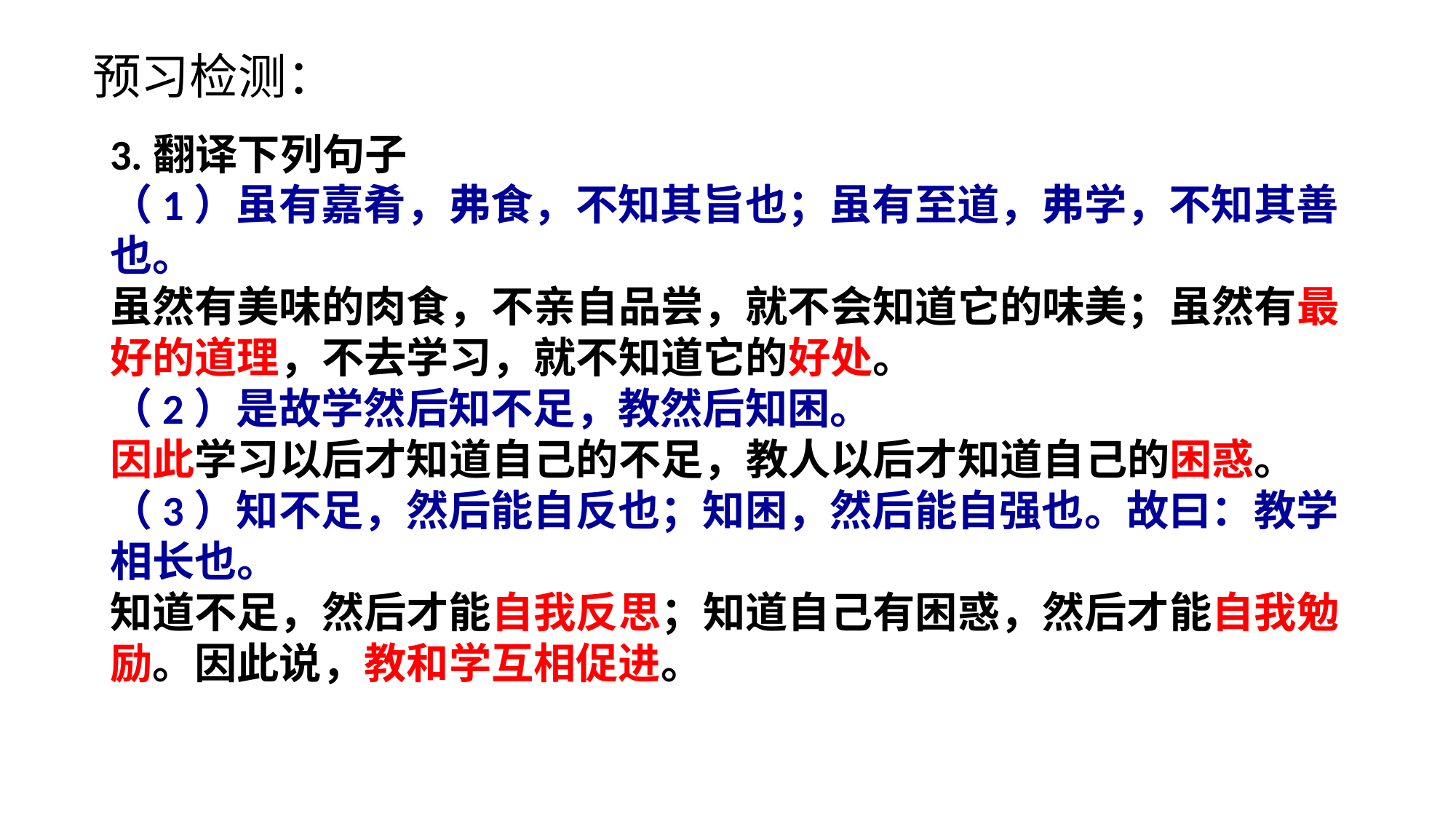

预习检测：
3.翻译下列句子
（1）虽有嘉肴，弗食，不知其旨也；虽有至道，弗学，不知其善也。
虽然有美味的肉食，不亲自品尝，就不会知道它的味美；虽然有最好的道理，不去学习，就不知道它的好处。
（2）是故学然后知不足，教然后知困。
因此学习以后才知道自己的不足，教人以后才知道自己的困惑。
（3）知不足，然后能自反也；知困，然后能自强也。故曰：教学相长也。
知道不足，然后才能自我反思；知道自己有困惑，然后才能自我勉励。因此说，教和学互相促进。